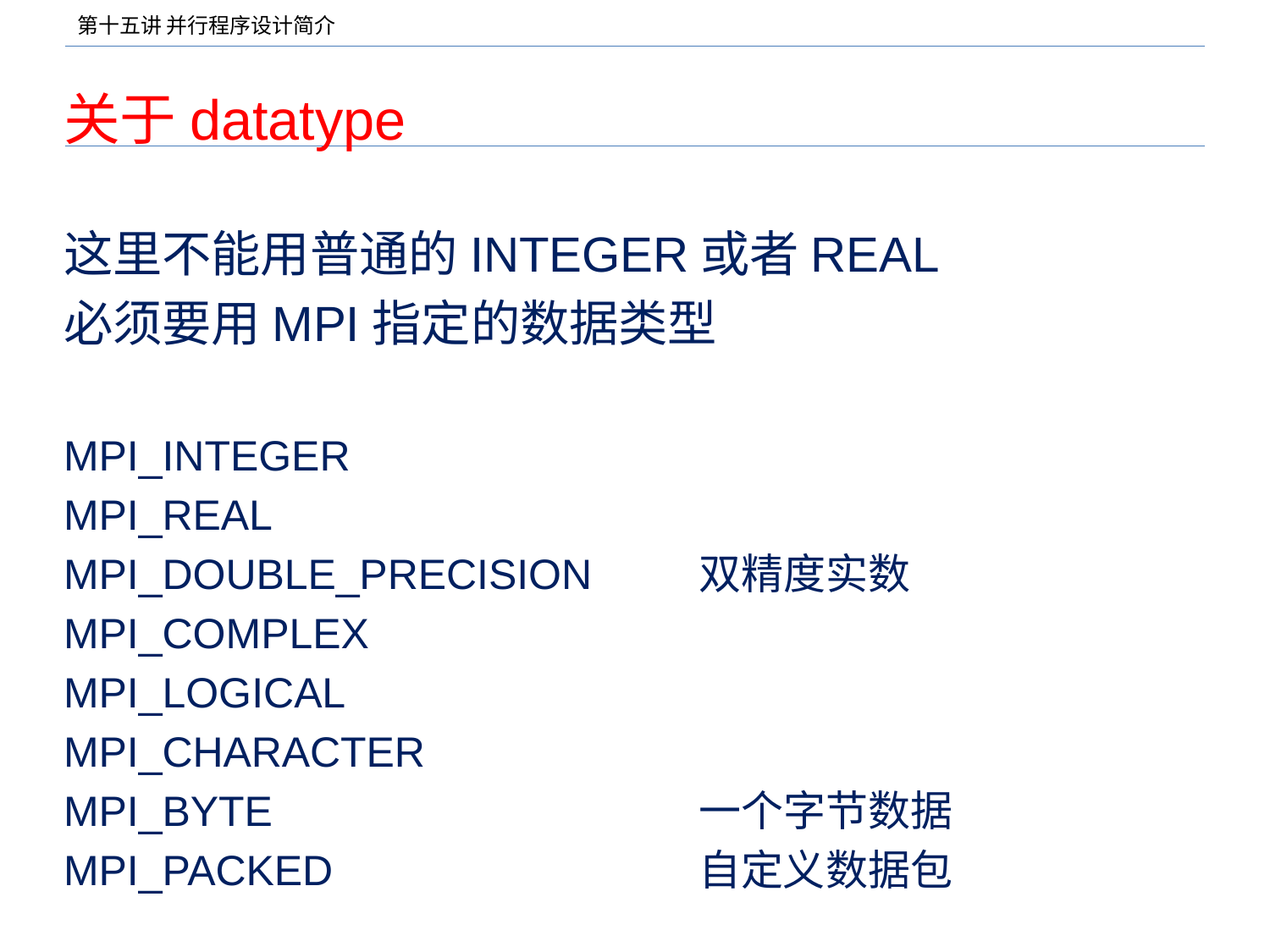

# 关于datatype
这里不能用普通的INTEGER或者REAL
必须要用MPI指定的数据类型

MPI_INTEGER
MPI_REAL
MPI_DOUBLE_PRECISION	双精度实数
MPI_COMPLEX
MPI_LOGICAL
MPI_CHARACTER
MPI_BYTE				一个字节数据
MPI_PACKED			自定义数据包